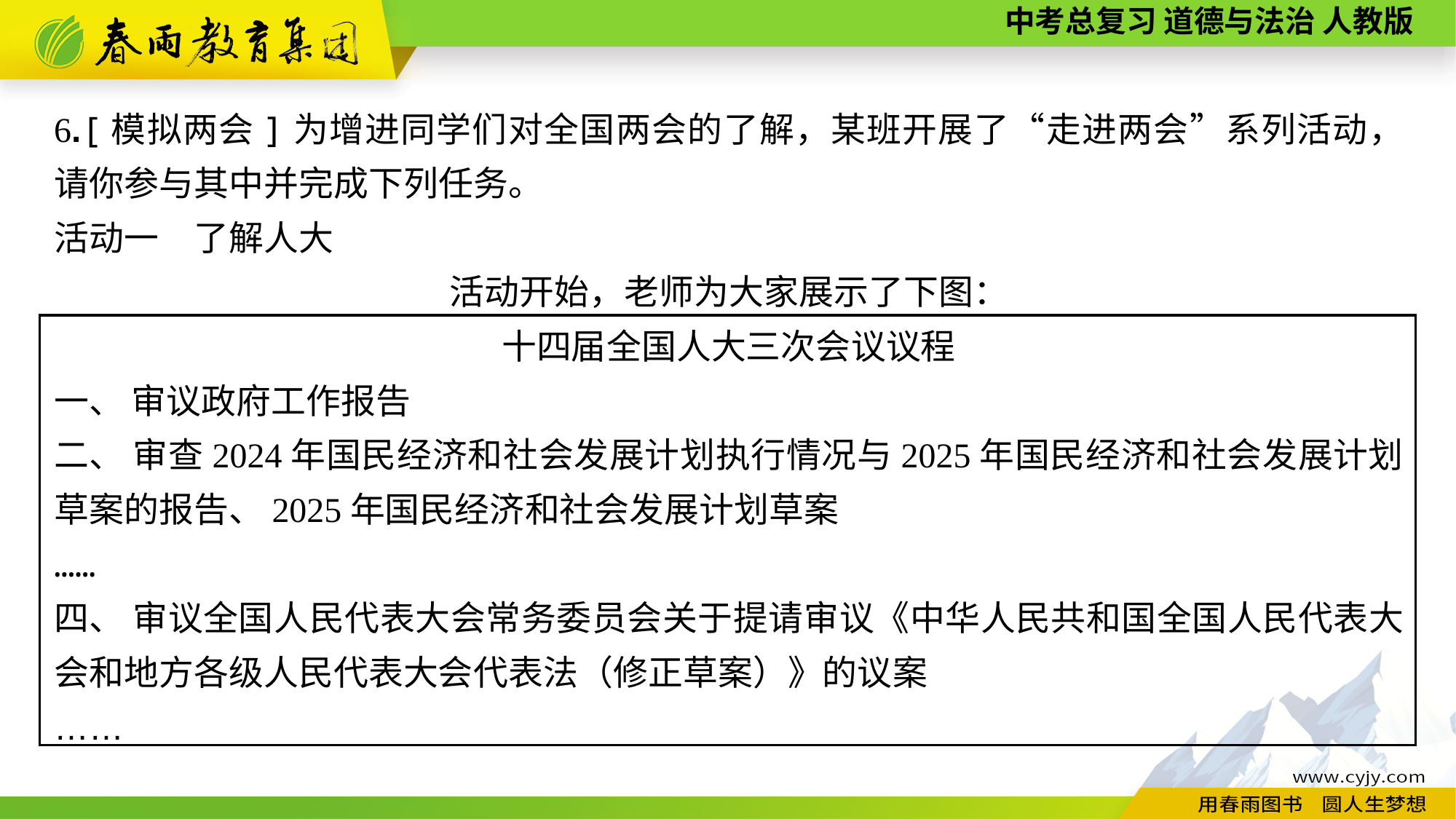

6.[模拟两会]为增进同学们对全国两会的了解，某班开展了“走进两会”系列活动，请你参与其中并完成下列任务。
活动一　了解人大
活动开始，老师为大家展示了下图：
十四届全国人大三次会议议程
一、 审议政府工作报告
二、 审查2024年国民经济和社会发展计划执行情况与2025年国民经济和社会发展计划草案的报告、2025年国民经济和社会发展计划草案
……
四、 审议全国人民代表大会常务委员会关于提请审议《中华人民共和国全国人民代表大会和地方各级人民代表大会代表法（修正草案）》的议案
……